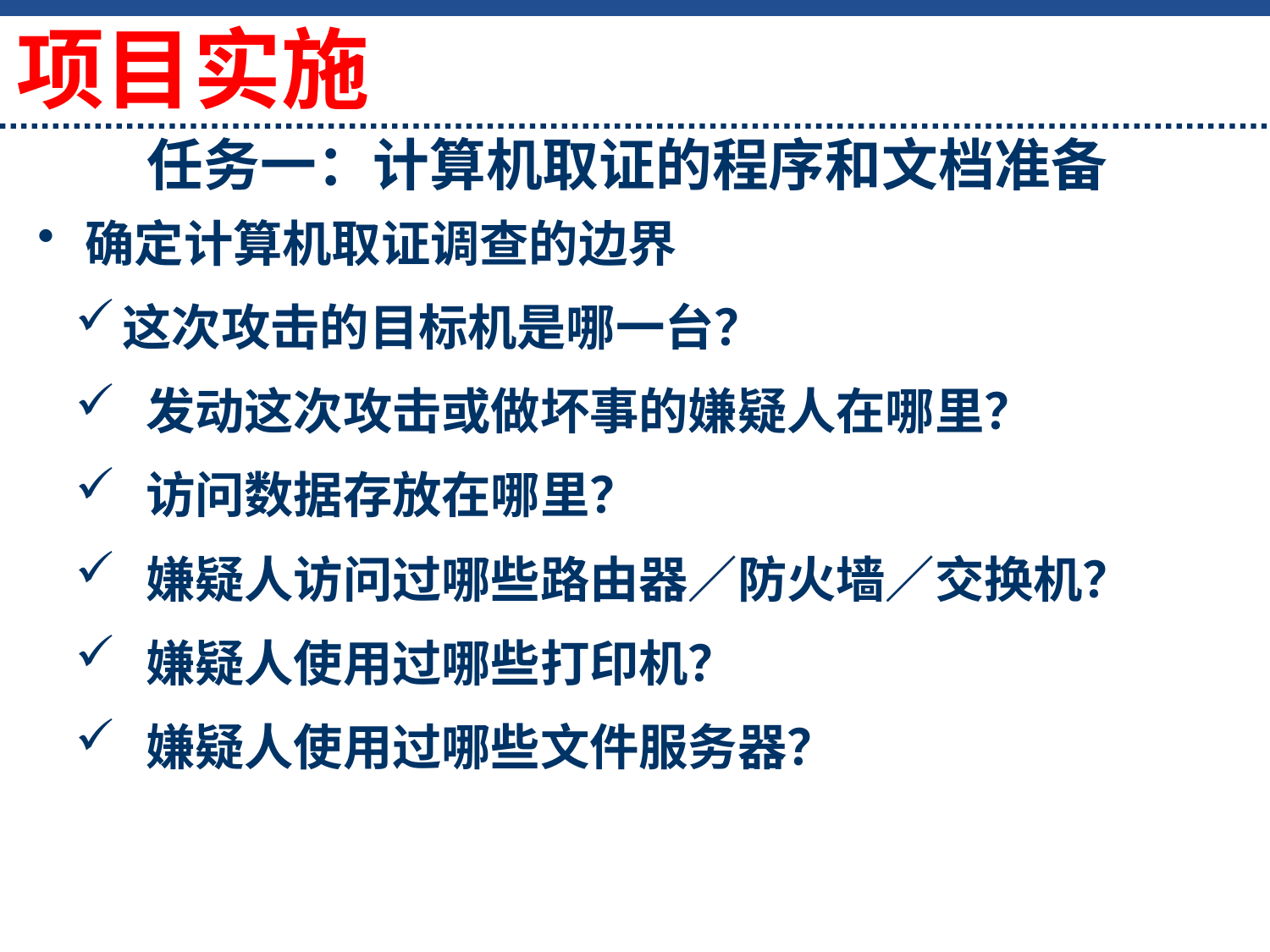

项目实施
# 任务一：计算机取证的程序和文档准备
确定计算机取证调查的边界
这次攻击的目标机是哪一台？
 发动这次攻击或做坏事的嫌疑人在哪里？
 访问数据存放在哪里？
 嫌疑人访问过哪些路由器／防火墙／交换机？
 嫌疑人使用过哪些打印机？
 嫌疑人使用过哪些文件服务器？